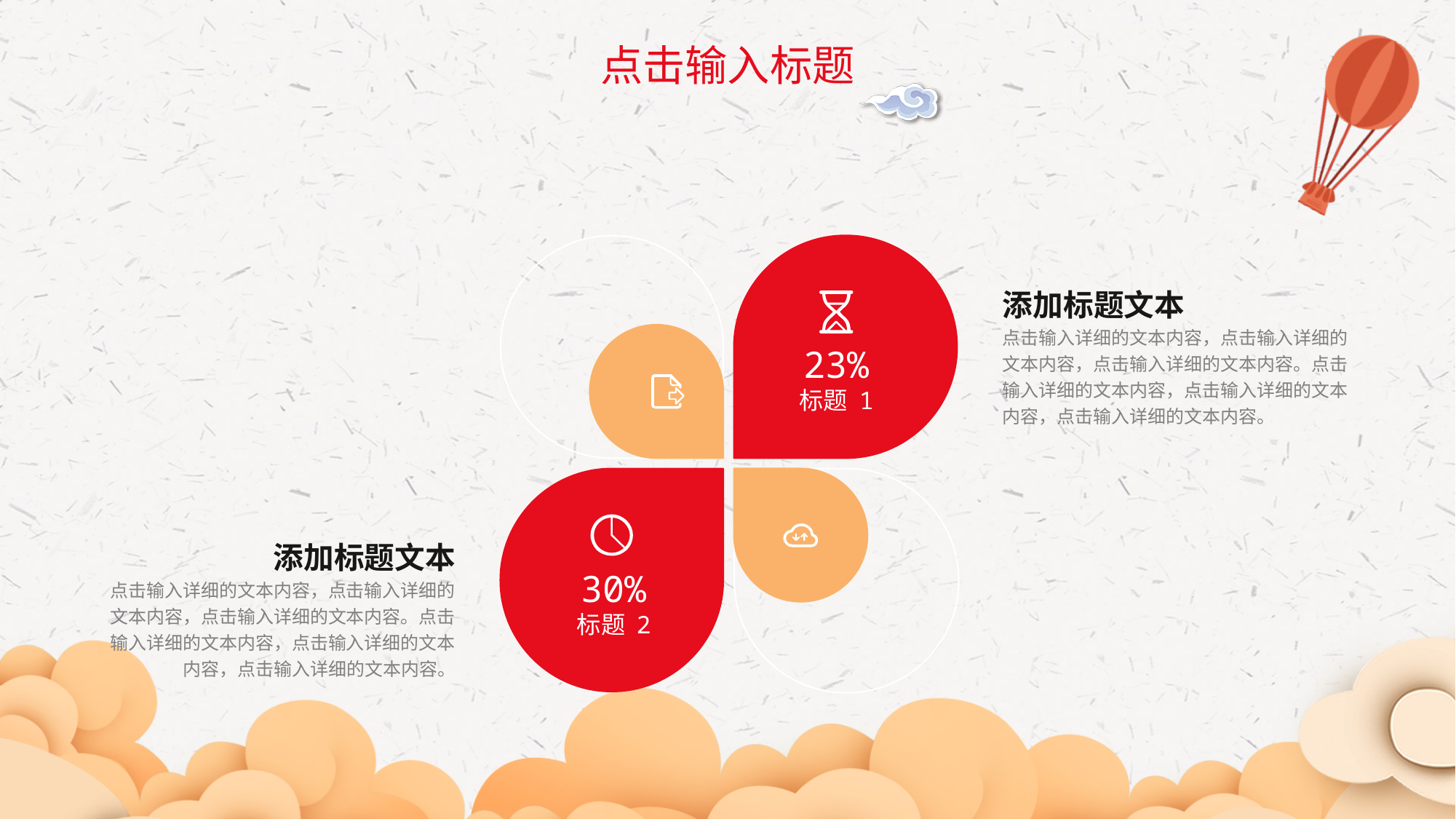

点击输入标题

添加标题文本
点击输入详细的文本内容，点击输入详细的文本内容，点击输入详细的文本内容。点击输入详细的文本内容，点击输入详细的文本内容，点击输入详细的文本内容。

23%
标题 1

添加标题文本
点击输入详细的文本内容，点击输入详细的文本内容，点击输入详细的文本内容。点击输入详细的文本内容，点击输入详细的文本内容，点击输入详细的文本内容。
30%
标题 2